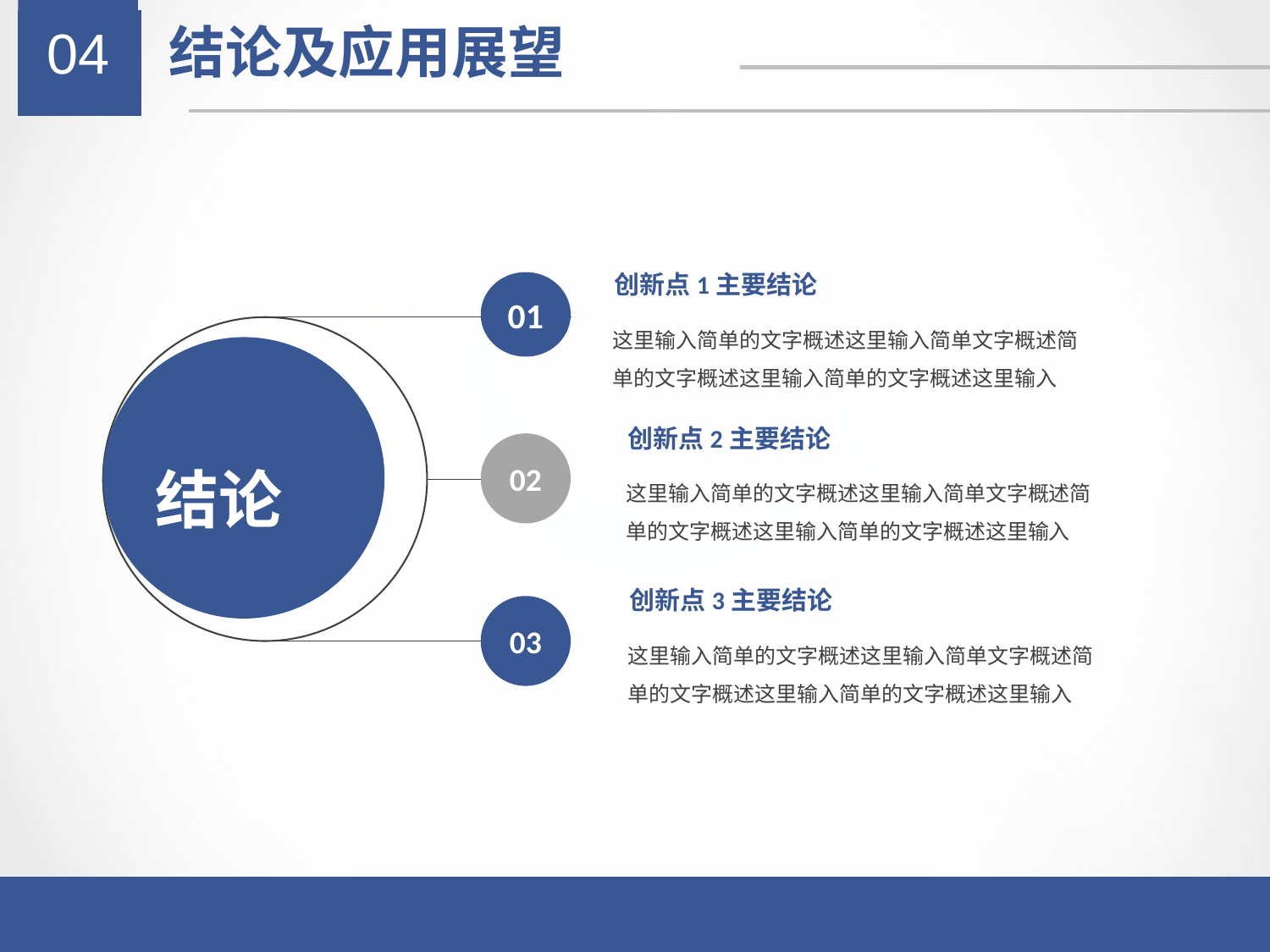

04
结论及应用展望
创新点1主要结论
01
这里输入简单的文字概述这里输入简单文字概述简单的文字概述这里输入简单的文字概述这里输入

创新点2主要结论
02
这里输入简单的文字概述这里输入简单文字概述简单的文字概述这里输入简单的文字概述这里输入
创新点3主要结论
03
这里输入简单的文字概述这里输入简单文字概述简单的文字概述这里输入简单的文字概述这里输入
结论